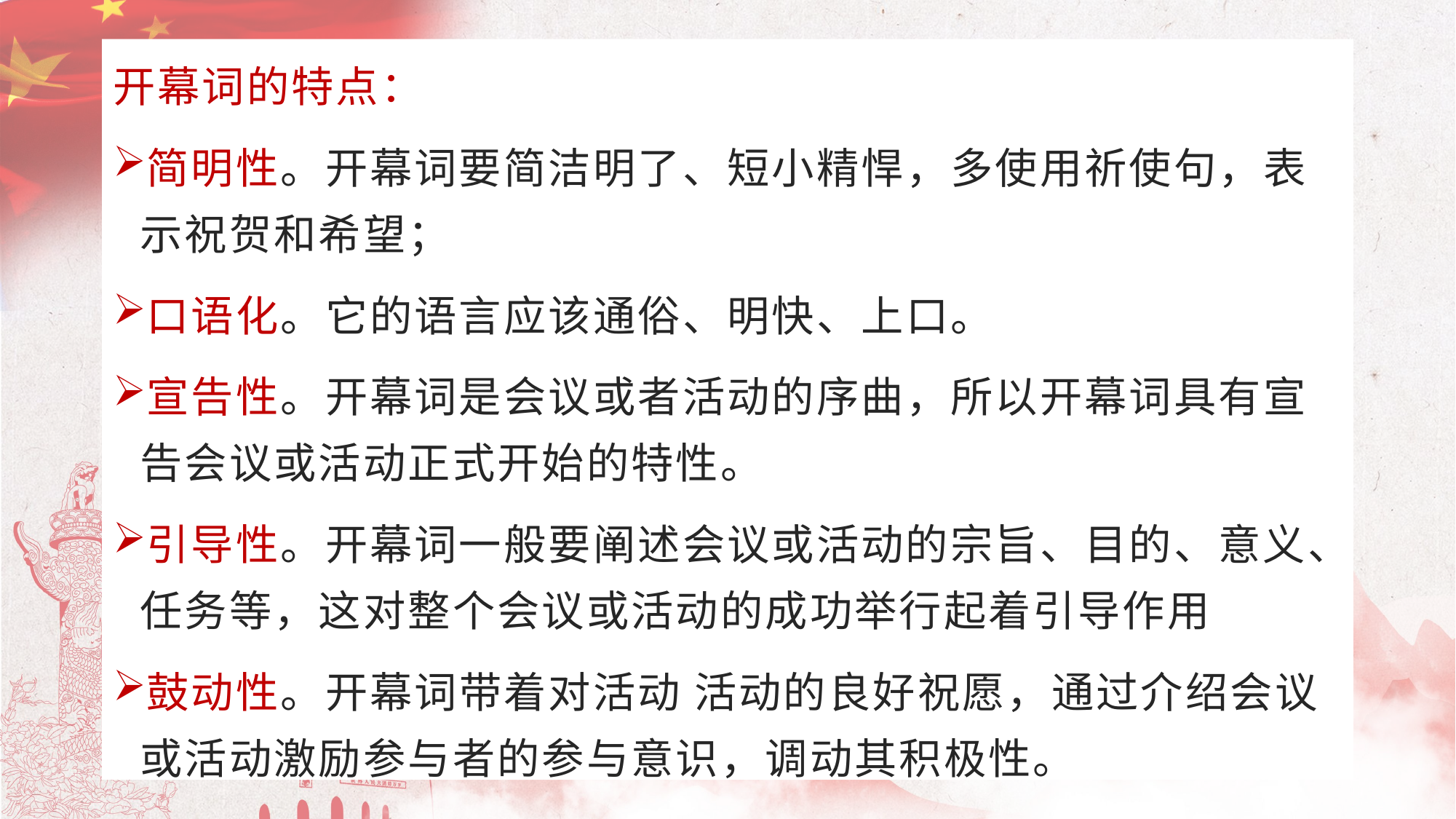

开幕词的特点：
简明性。开幕词要简洁明了、短小精悍，多使用祈使句，表示祝贺和希望；
口语化。它的语言应该通俗、明快、上口。
宣告性。开幕词是会议或者活动的序曲，所以开幕词具有宣告会议或活动正式开始的特性。
引导性。开幕词一般要阐述会议或活动的宗旨、目的、意义、任务等，这对整个会议或活动的成功举行起着引导作用
鼓动性。开幕词带着对活动 活动的良好祝愿，通过介绍会议或活动激励参与者的参与意识，调动其积极性。